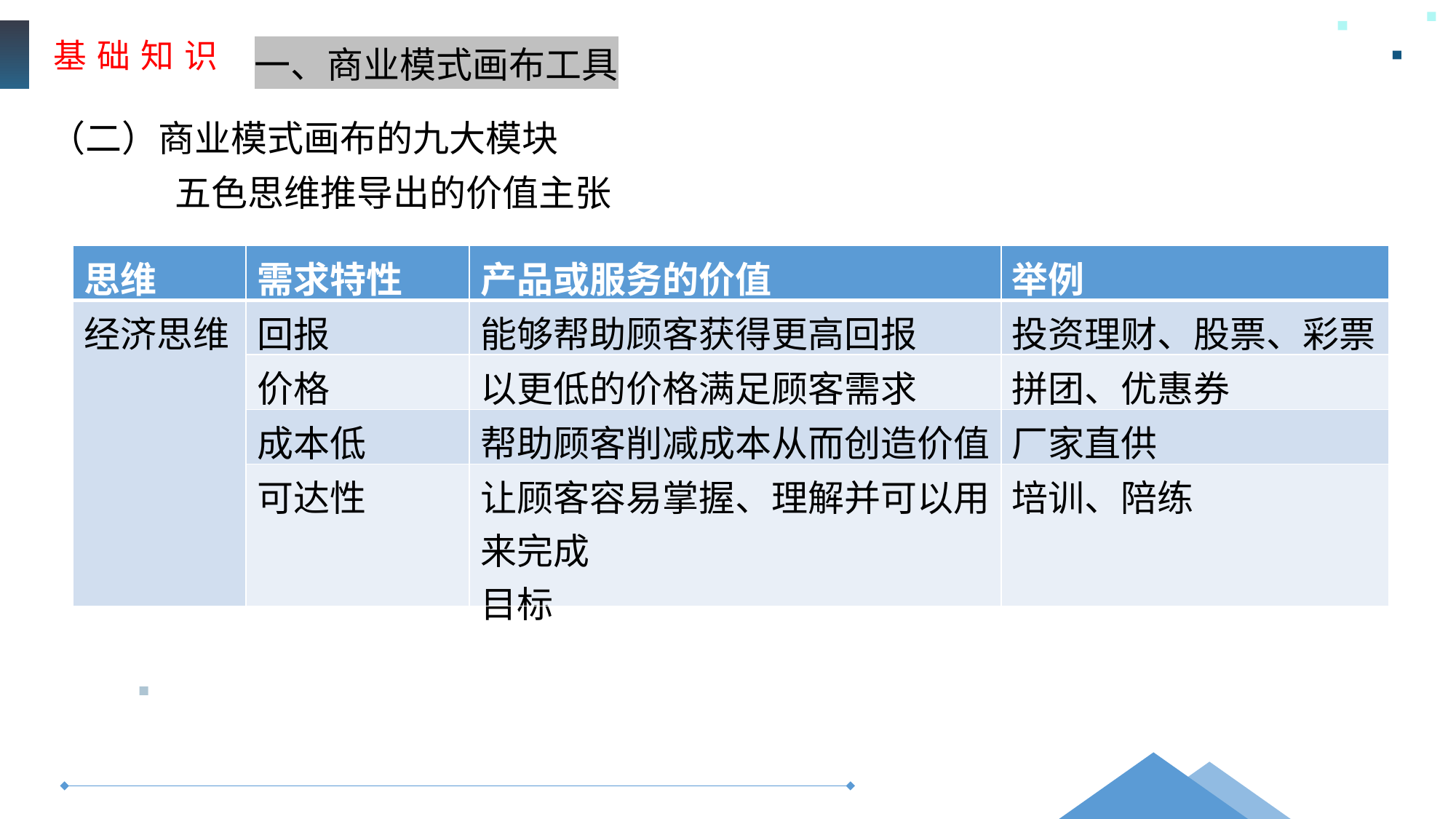

基 础 知 识

一、商业模式画布工具
（二）商业模式画布的九大模块
五色思维推导出的价值主张
| 思维 | 需求特性 | 产品或服务的价值 | 举例 |
| --- | --- | --- | --- |
| 经济思维 | 回报 | 能够帮助顾客获得更高回报 | 投资理财、股票、彩票 |
|  | 价格 | 以更低的价格满足顾客需求 | 拼团、优惠券 |
|  | 成本低 | 帮助顾客削减成本从而创造价值 | 厂家直供 |
|  | 可达性 | 让顾客容易掌握、理解并可以用来完成 目标 | 培训、陪练 |